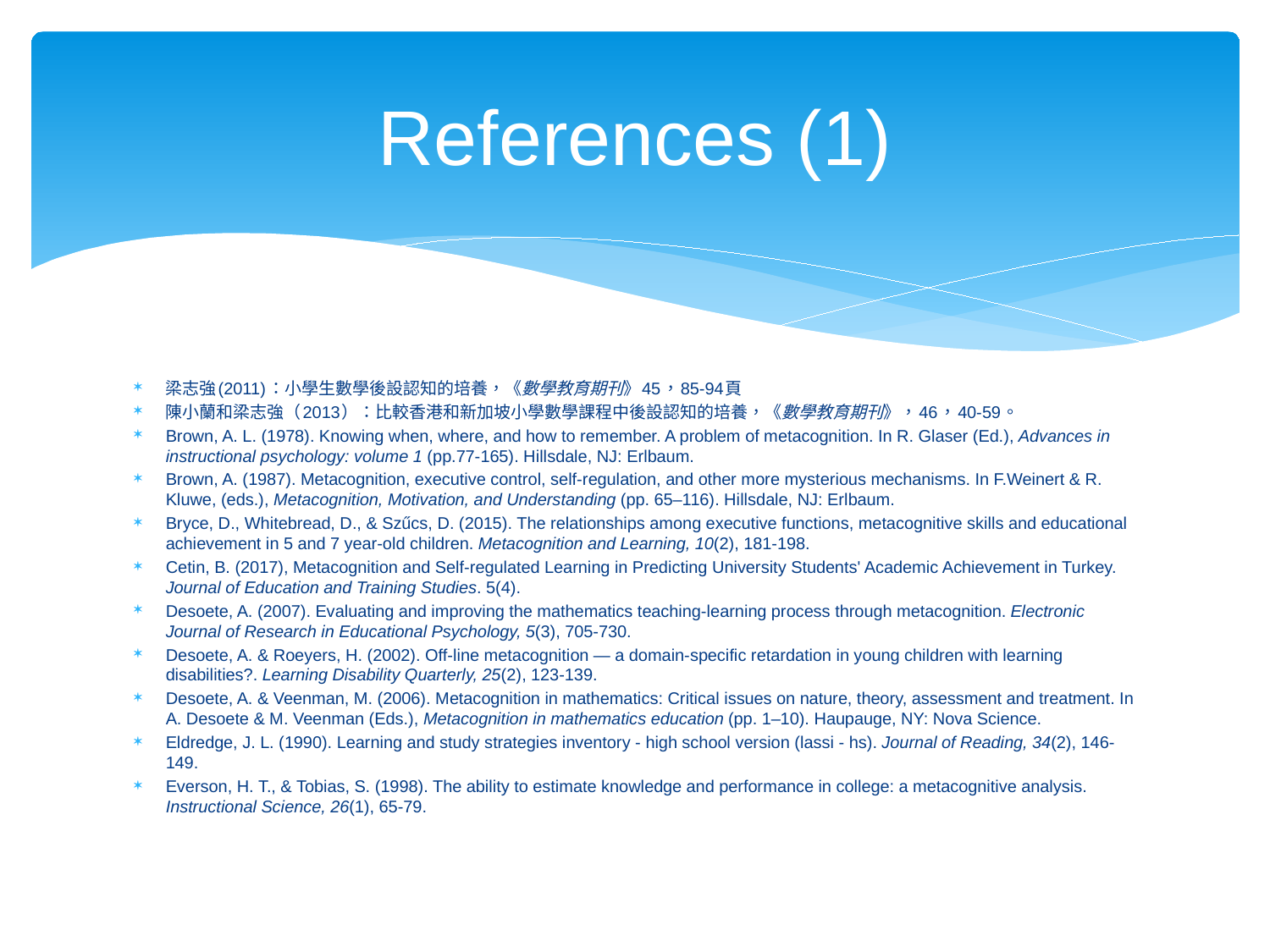

# References (1)
梁志強(2011)：小學生數學後設認知的培養，《數學教育期刊》45，85-94頁
陳小蘭和梁志強（2013）：比較香港和新加坡小學數學課程中後設認知的培養，《數學教育期刊》，46，40-59。
Brown, A. L. (1978). Knowing when, where, and how to remember. A problem of metacognition. In R. Glaser (Ed.), Advances in instructional psychology: volume 1 (pp.77-165). Hillsdale, NJ: Erlbaum.
Brown, A. (1987). Metacognition, executive control, self-regulation, and other more mysterious mechanisms. In F.Weinert & R. Kluwe, (eds.), Metacognition, Motivation, and Understanding (pp. 65–116). Hillsdale, NJ: Erlbaum.
Bryce, D., Whitebread, D., & Szűcs, D. (2015). The relationships among executive functions, metacognitive skills and educational achievement in 5 and 7 year-old children. Metacognition and Learning, 10(2), 181-198.
Cetin, B. (2017), Metacognition and Self-regulated Learning in Predicting University Students' Academic Achievement in Turkey. Journal of Education and Training Studies. 5(4).
Desoete, A. (2007). Evaluating and improving the mathematics teaching-learning process through metacognition. Electronic Journal of Research in Educational Psychology, 5(3), 705-730.
Desoete, A. & Roeyers, H. (2002). Off-line metacognition — a domain-specific retardation in young children with learning disabilities?. Learning Disability Quarterly, 25(2), 123-139.
Desoete, A. & Veenman, M. (2006). Metacognition in mathematics: Critical issues on nature, theory, assessment and treatment. In A. Desoete & M. Veenman (Eds.), Metacognition in mathematics education (pp. 1–10). Haupauge, NY: Nova Science.
Eldredge, J. L. (1990). Learning and study strategies inventory - high school version (lassi - hs). Journal of Reading, 34(2), 146-149.
Everson, H. T., & Tobias, S. (1998). The ability to estimate knowledge and performance in college: a metacognitive analysis. Instructional Science, 26(1), 65-79.